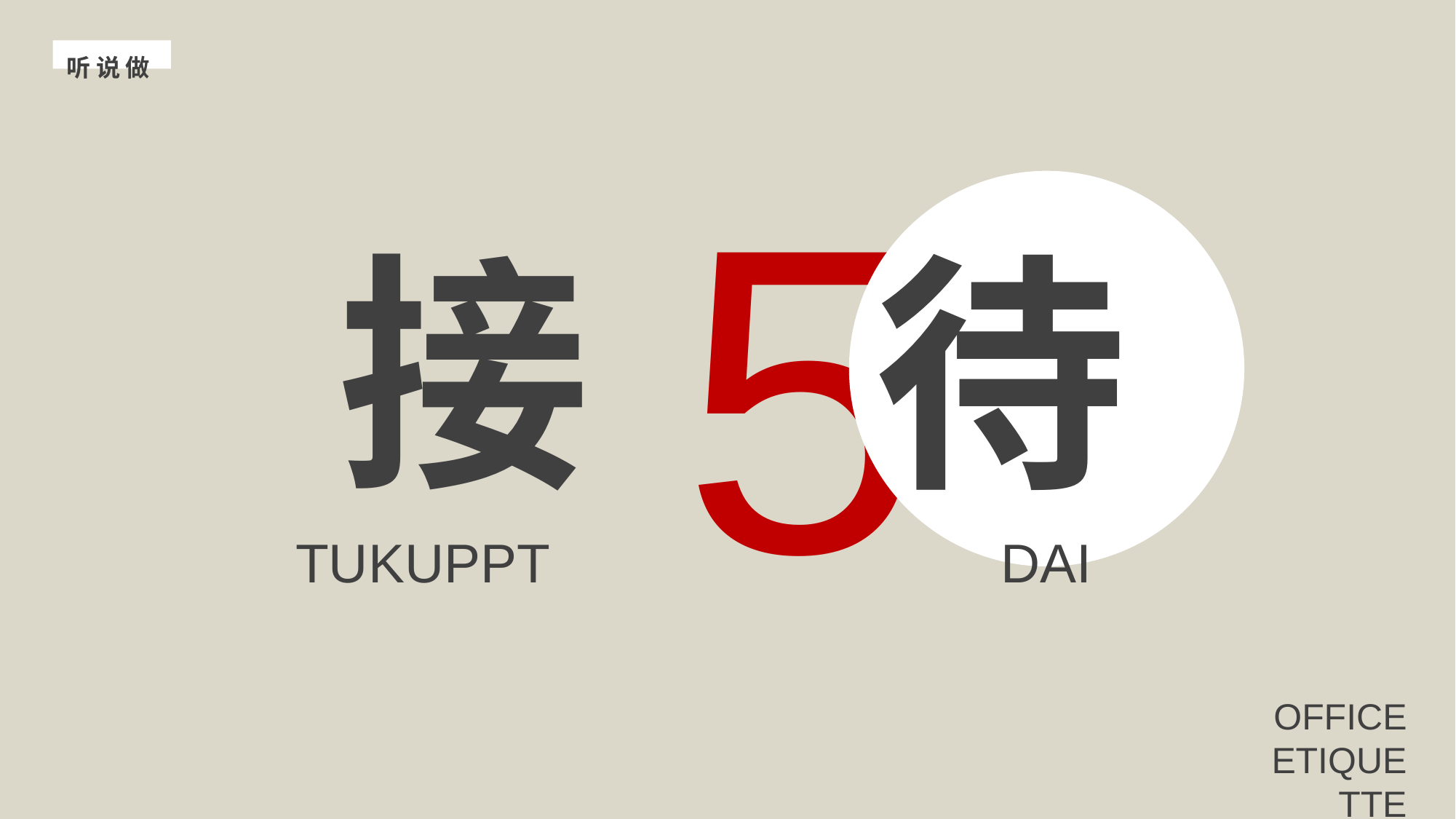

听 说 做
5

接     待
TUKUPPT
DAI
OFFICE ETIQUETTE